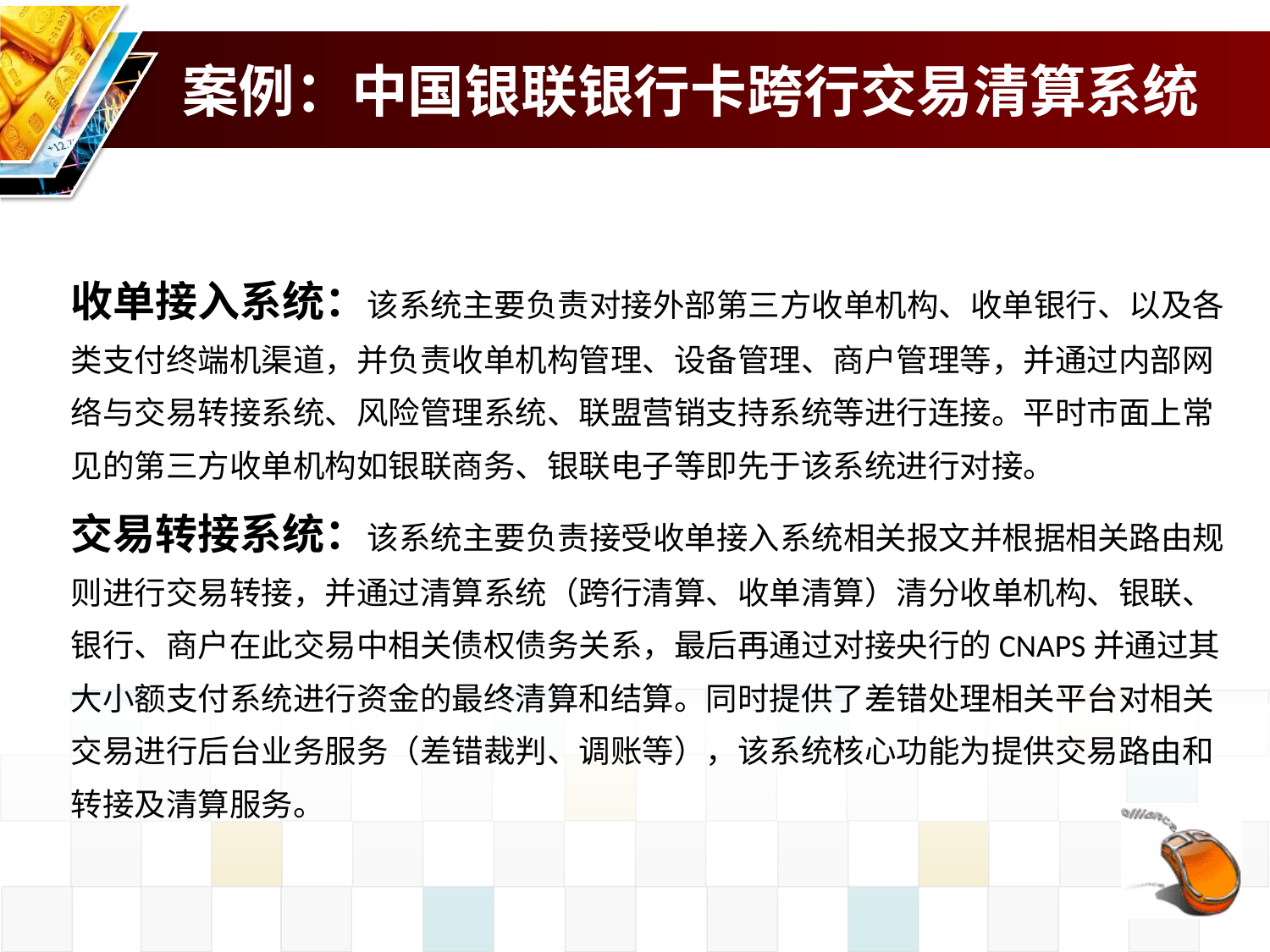

# 案例：中国银联银行卡跨行交易清算系统
收单接入系统：该系统主要负责对接外部第三方收单机构、收单银行、以及各类支付终端机渠道，并负责收单机构管理、设备管理、商户管理等，并通过内部网络与交易转接系统、风险管理系统、联盟营销支持系统等进行连接。平时市面上常见的第三方收单机构如银联商务、银联电子等即先于该系统进行对接。
交易转接系统：该系统主要负责接受收单接入系统相关报文并根据相关路由规则进行交易转接，并通过清算系统（跨行清算、收单清算）清分收单机构、银联、银行、商户在此交易中相关债权债务关系，最后再通过对接央行的CNAPS并通过其大小额支付系统进行资金的最终清算和结算。同时提供了差错处理相关平台对相关交易进行后台业务服务（差错裁判、调账等），该系统核心功能为提供交易路由和转接及清算服务。